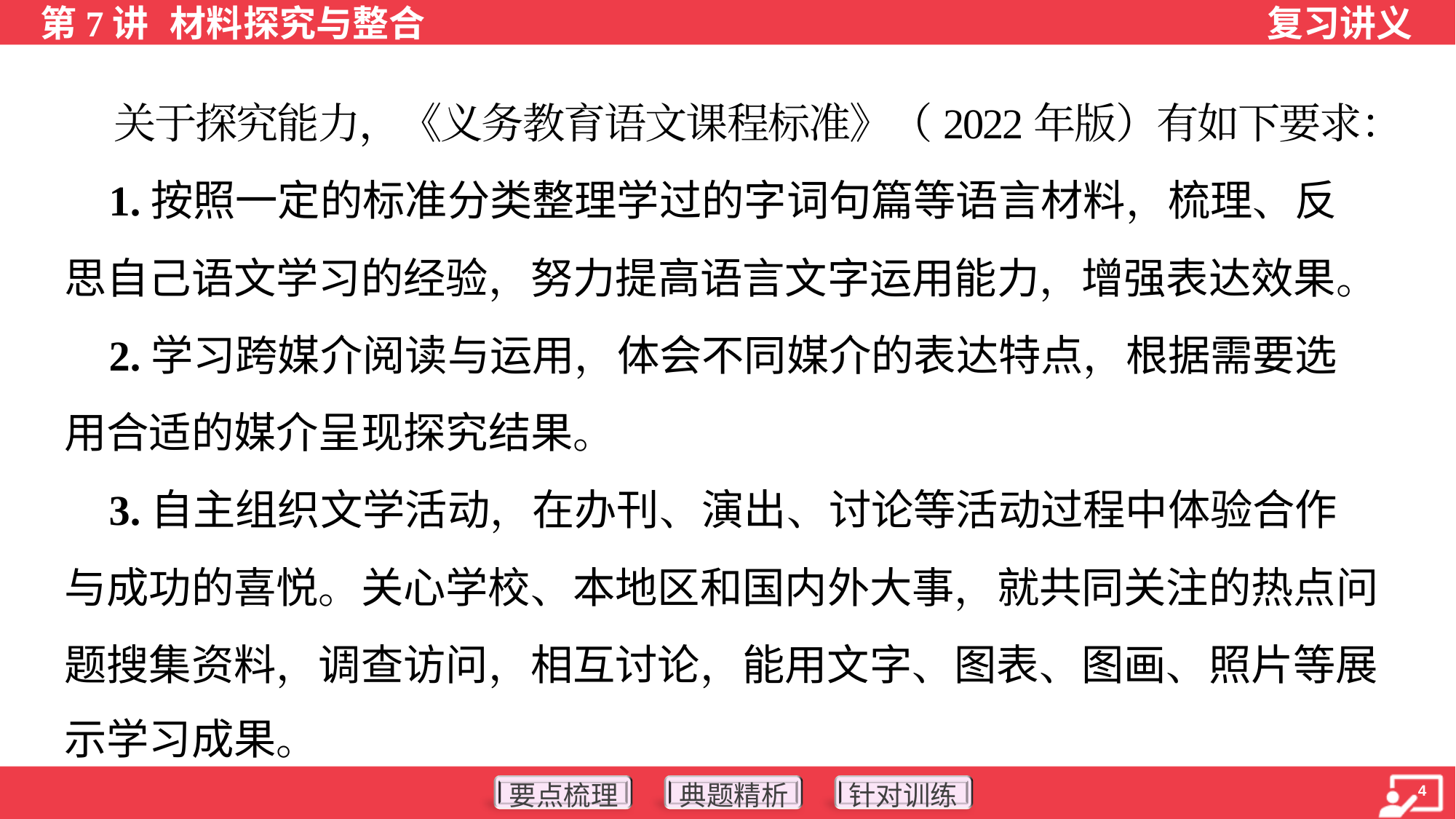

关于探究能力，《义务教育语文课程标准》（2022年版）有如下要求：
    1.按照一定的标准分类整理学过的字词句篇等语言材料，梳理、反
思自己语文学习的经验，努力提高语言文字运用能力，增强表达效果。
    2.学习跨媒介阅读与运用，体会不同媒介的表达特点，根据需要选
用合适的媒介呈现探究结果。
    3.自主组织文学活动，在办刊、演出、讨论等活动过程中体验合作
与成功的喜悦。关心学校、本地区和国内外大事，就共同关注的热点问
题搜集资料，调查访问，相互讨论，能用文字、图表、图画、照片等展
示学习成果。